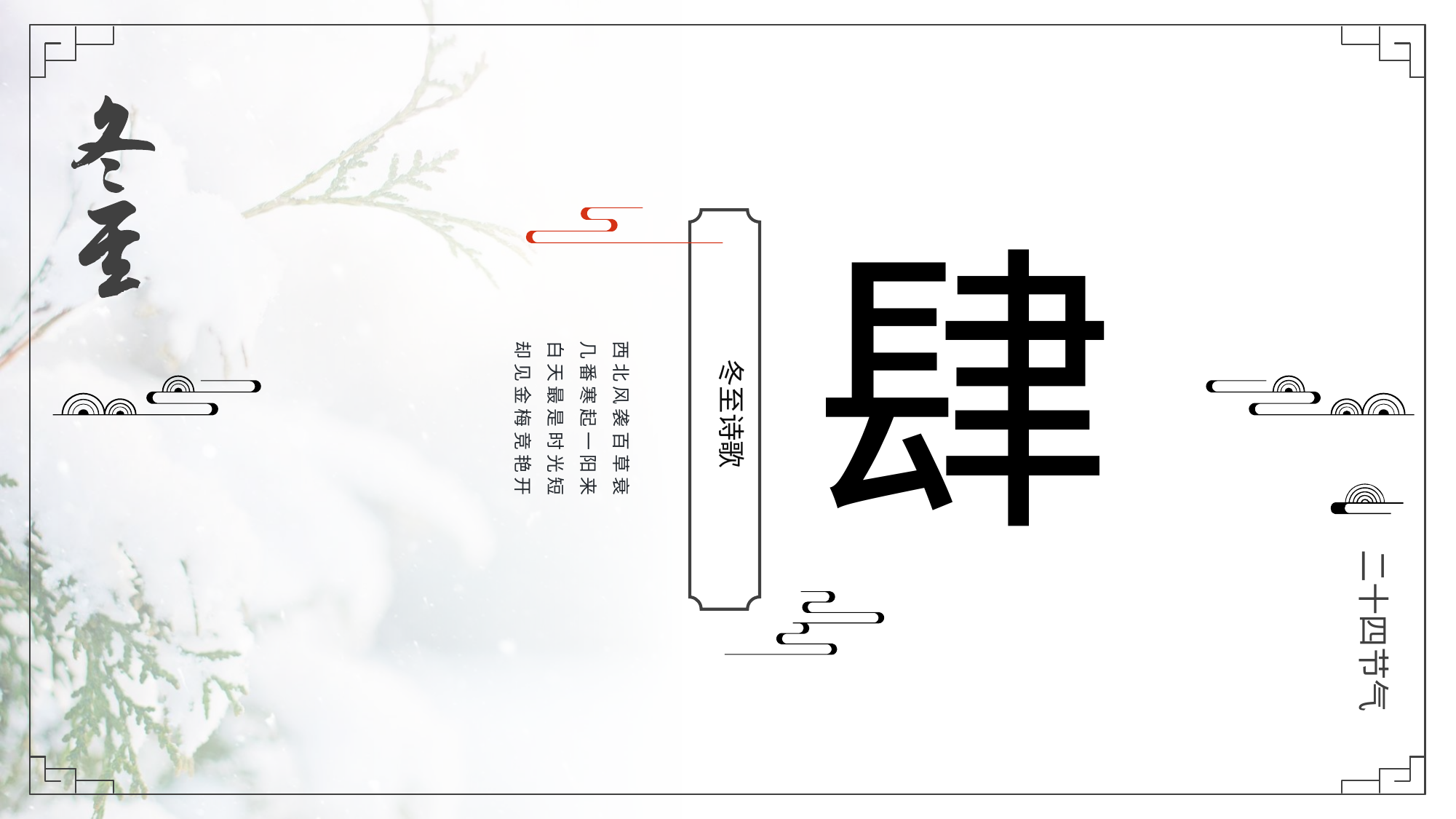

肆

西北风袭百草衰
几番寒起一阳来
白天最是时光短
却见金梅竞艳开
冬至诗歌

二十四节气